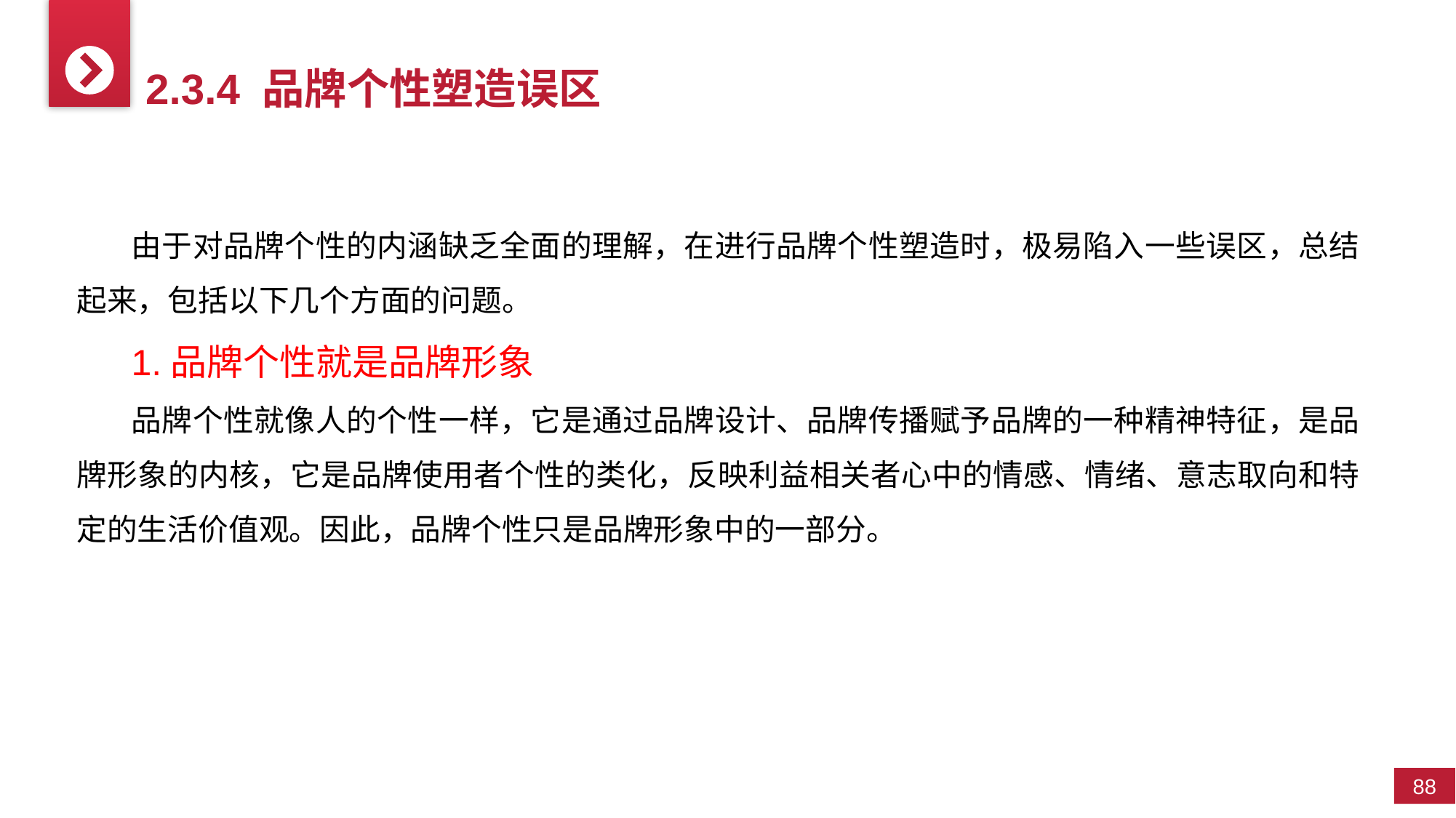

2.3.4 品牌个性塑造误区
由于对品牌个性的内涵缺乏全面的理解，在进行品牌个性塑造时，极易陷入一些误区，总结起来，包括以下几个方面的问题。
1.品牌个性就是品牌形象
品牌个性就像人的个性一样，它是通过品牌设计、品牌传播赋予品牌的一种精神特征，是品牌形象的内核，它是品牌使用者个性的类化，反映利益相关者心中的情感、情绪、意志取向和特定的生活价值观。因此，品牌个性只是品牌形象中的一部分。